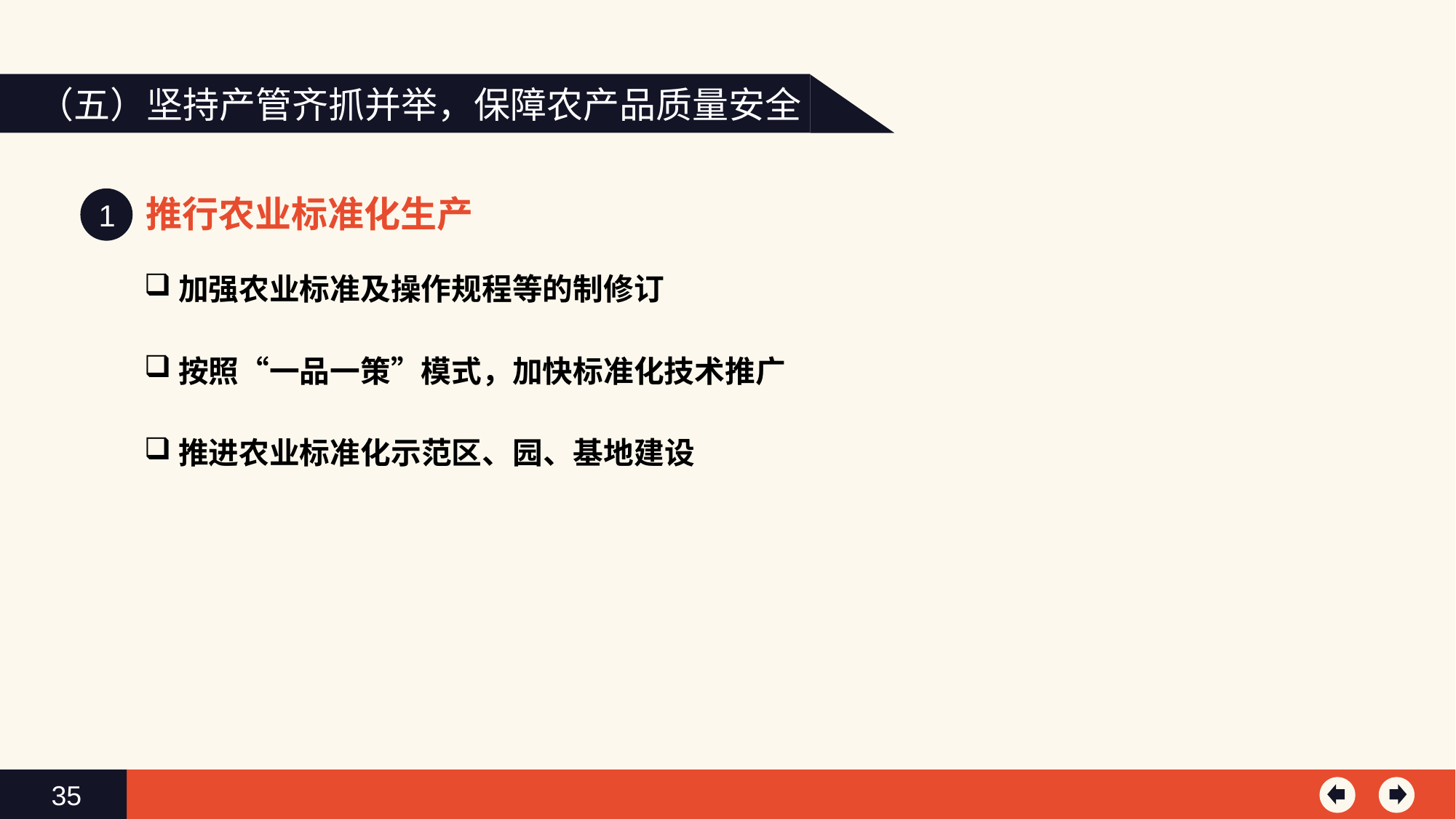

（五）坚持产管齐抓并举，保障农产品质量安全
推行农业标准化生产
1
加强农业标准及操作规程等的制修订
按照“一品一策”模式，加快标准化技术推广
推进农业标准化示范区、园、基地建设
35